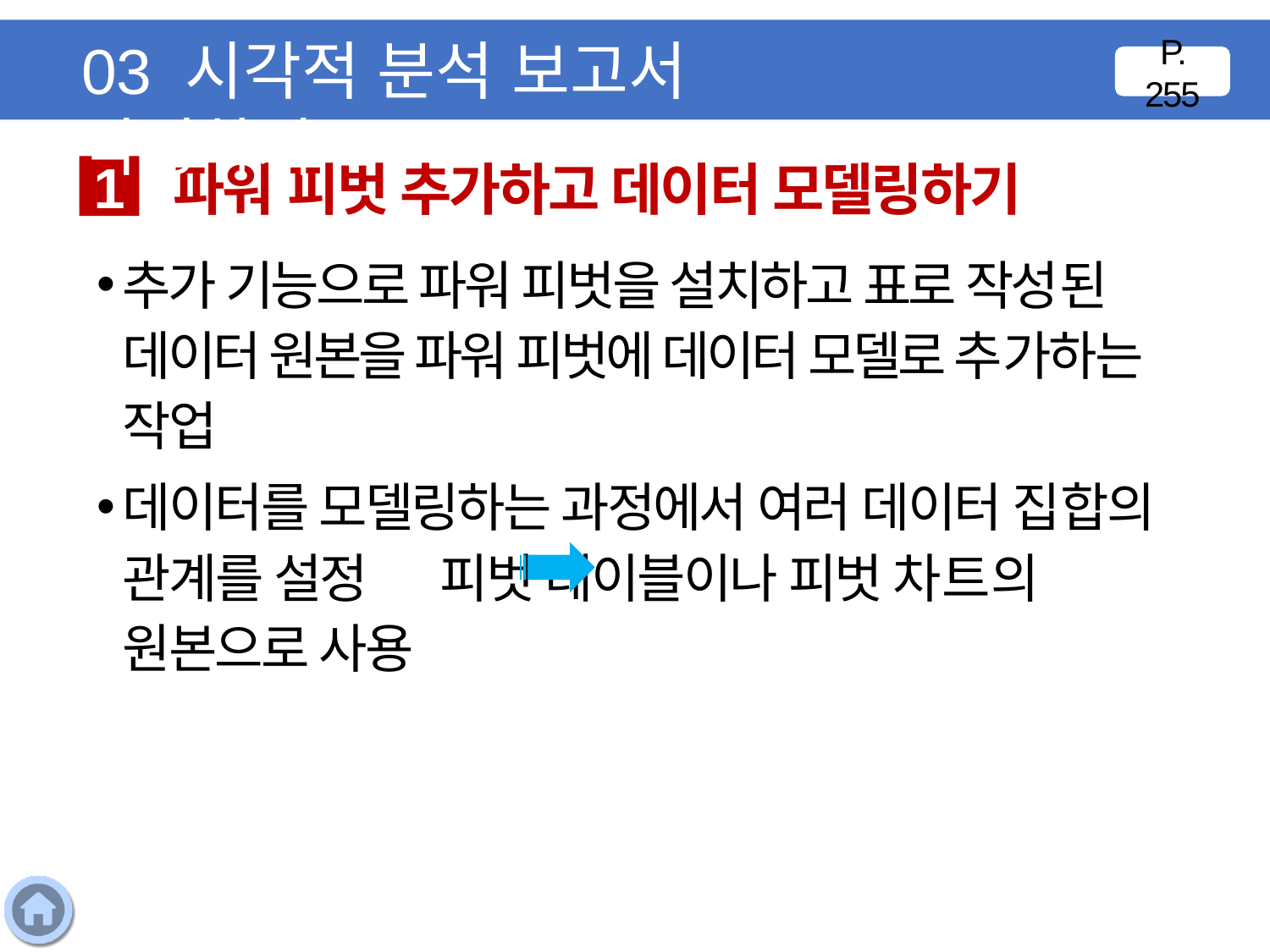

03 시각적 분석 보고서 작성하기
P. 255
파워 피벗 추가하고 데이터 모델링하기
1
추가 기능으로 파워 피벗을 설치하고 표로 작성된 데이터 원본을 파워 피벗에 데이터 모델로 추가하는 작업
데이터를 모델링하는 과정에서 여러 데이터 집합의 관계를 설정      피벗 테이블이나 피벗 차트의 원본으로 사용